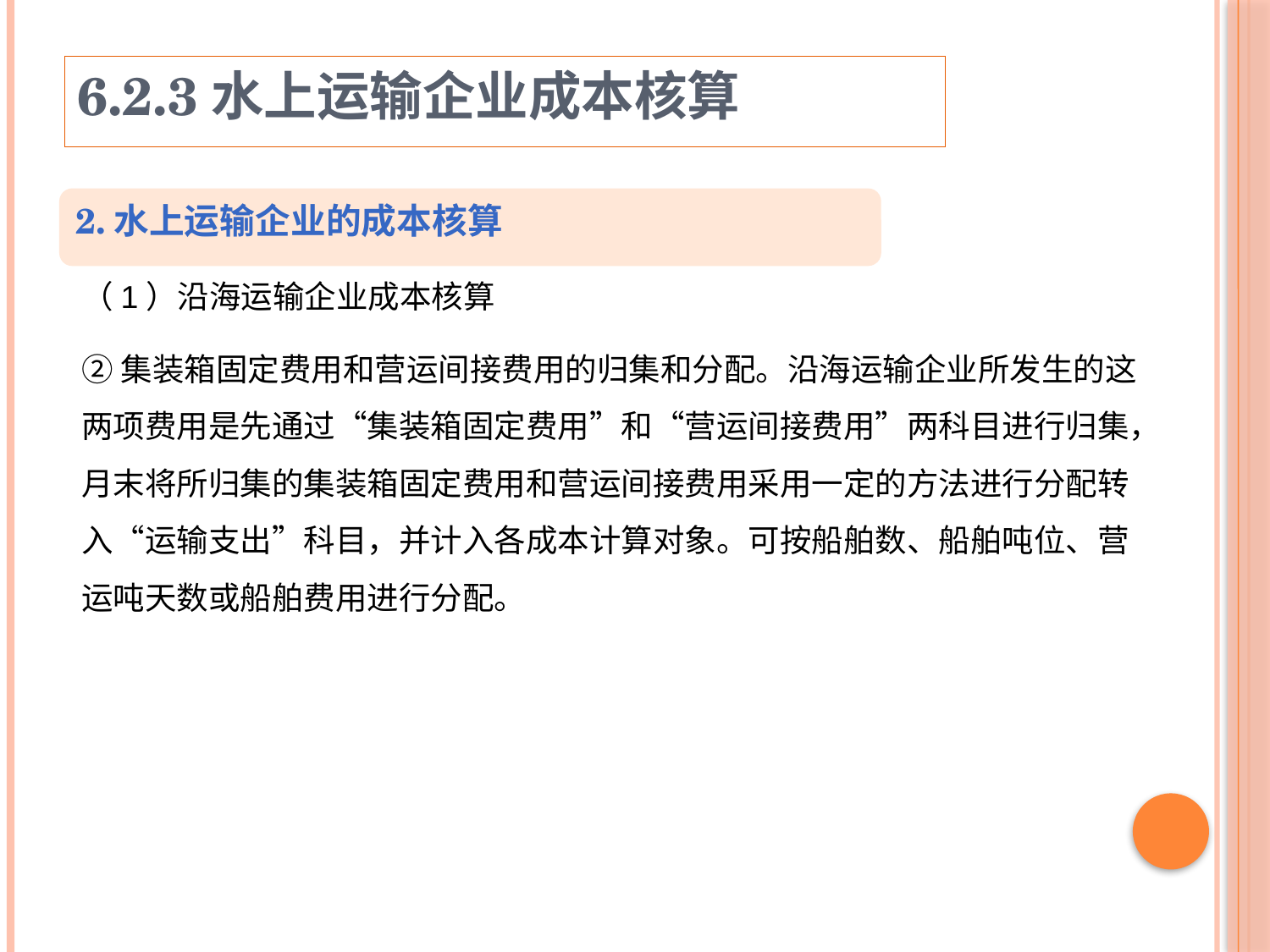

6.2.3水上运输企业成本核算
2.水上运输企业的成本核算
（1）沿海运输企业成本核算
②集装箱固定费用和营运间接费用的归集和分配。沿海运输企业所发生的这两项费用是先通过“集装箱固定费用”和“营运间接费用”两科目进行归集，月末将所归集的集装箱固定费用和营运间接费用采用一定的方法进行分配转入“运输支出”科目，并计入各成本计算对象。可按船舶数、船舶吨位、营运吨天数或船舶费用进行分配。